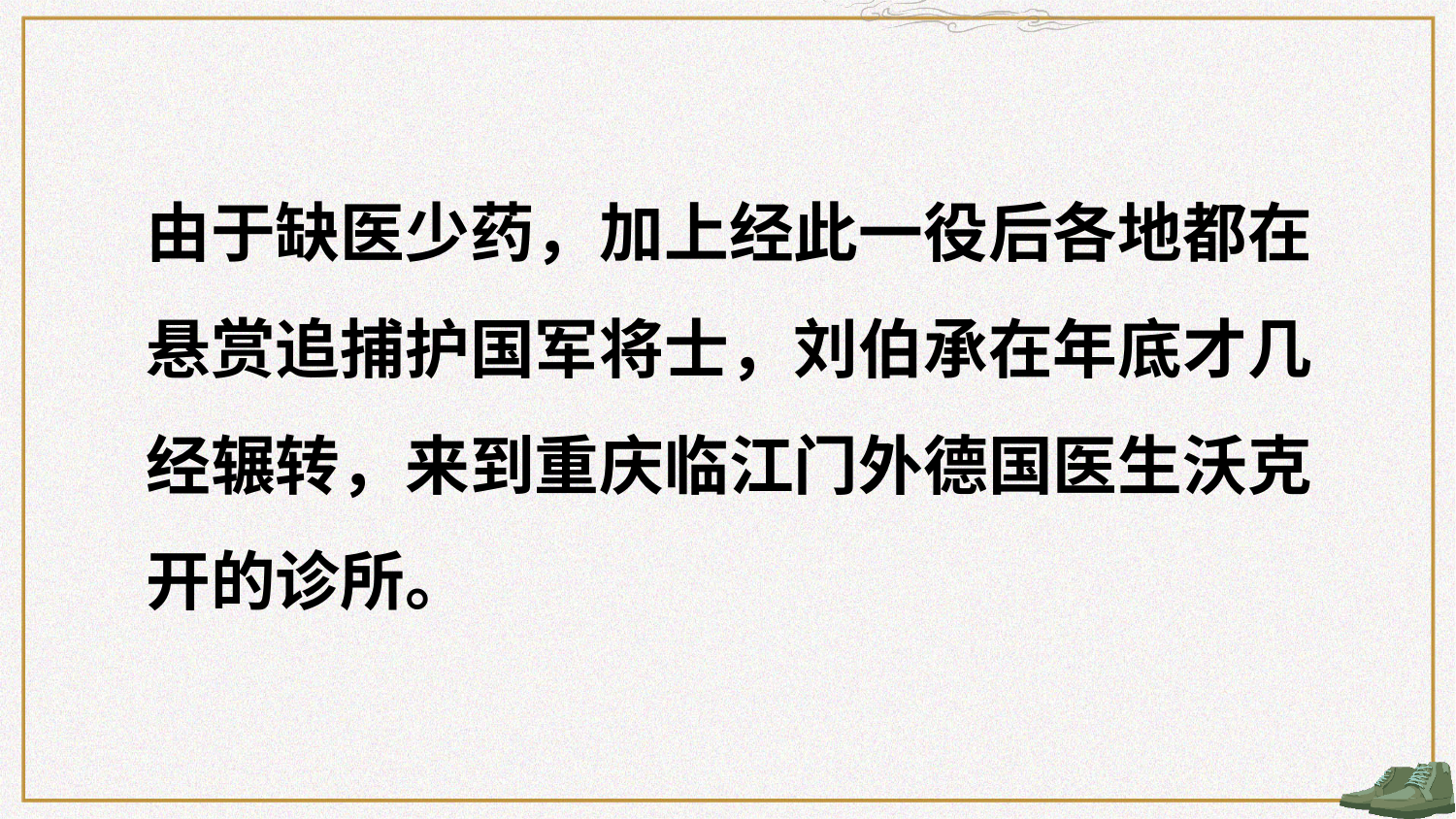

由于缺医少药，加上经此一役后各地都在悬赏追捕护国军将士，刘伯承在年底才几经辗转，来到重庆临江门外德国医生沃克开的诊所。